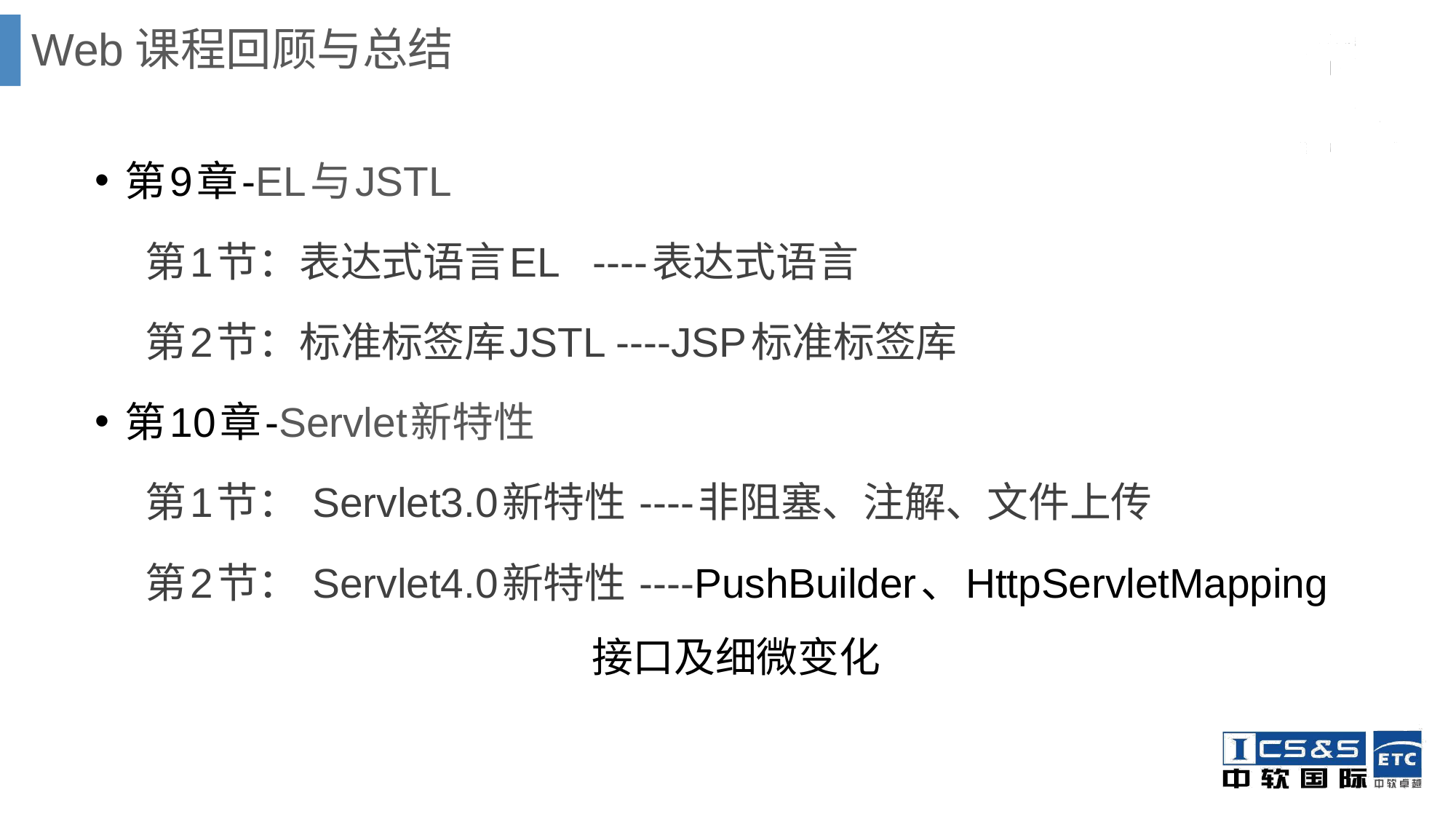

# Web课程回顾与总结
第9章-EL与JSTL
     第1节：表达式语言EL   ----表达式语言
     第2节：标准标签库JSTL ----JSP标准标签库
第10章-Servlet新特性
     第1节： Servlet3.0新特性 ----非阻塞、注解、文件上传
     第2节： Servlet4.0新特性 ----PushBuilder、HttpServletMapping     接口及细微变化